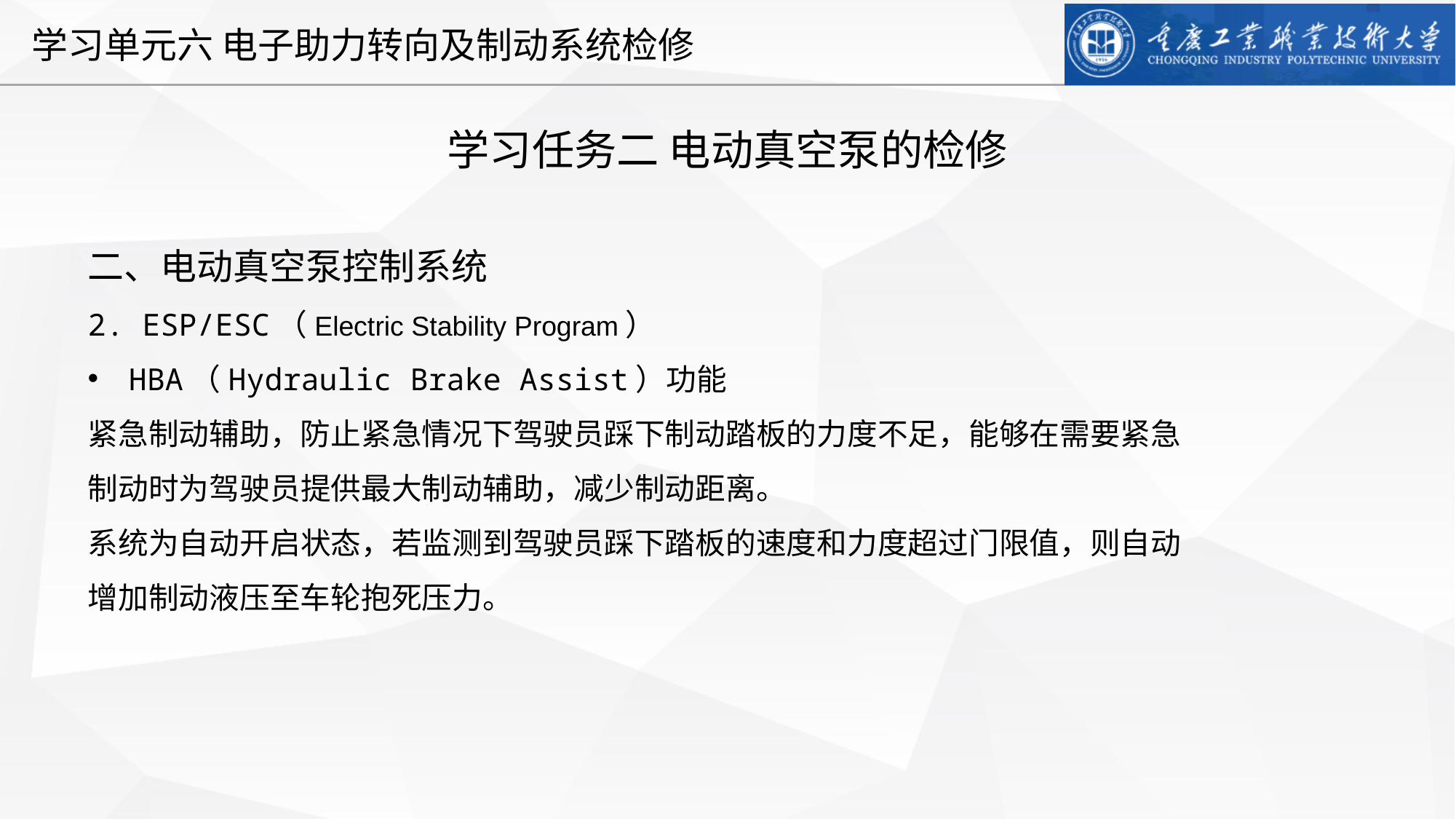

学习任务二 电动真空泵的检修
二、电动真空泵控制系统
2. ESP/ESC（Electric Stability Program）
HBA（Hydraulic Brake Assist）功能
紧急制动辅助，防止紧急情况下驾驶员踩下制动踏板的力度不足，能够在需要紧急制动时为驾驶员提供最大制动辅助，减少制动距离。
系统为自动开启状态，若监测到驾驶员踩下踏板的速度和力度超过门限值，则自动增加制动液压至车轮抱死压力。